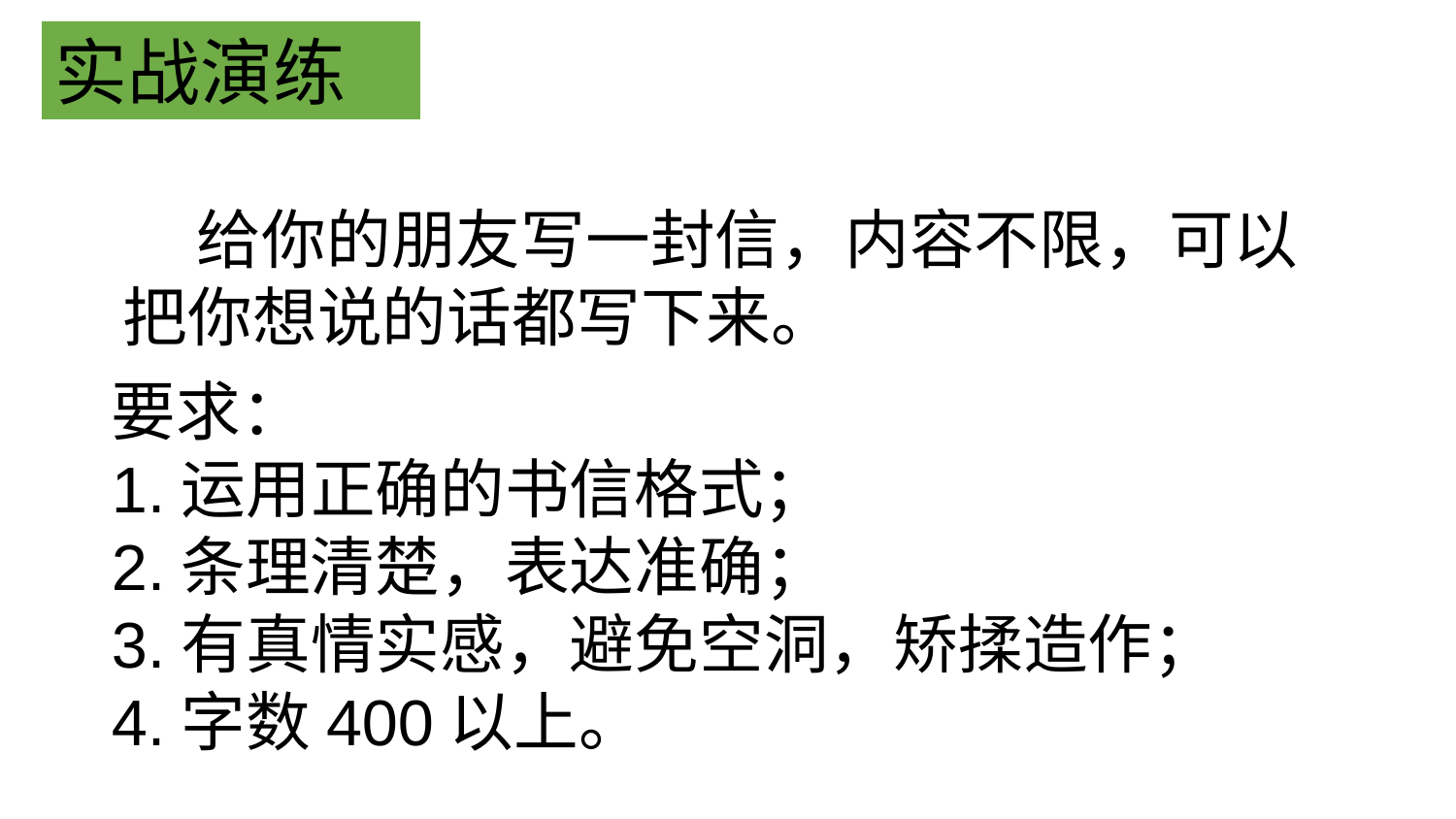

实战演练
    给你的朋友写一封信，内容不限，可以把你想说的话都写下来。
要求：
1.运用正确的书信格式；
2.条理清楚，表达准确；
3.有真情实感，避免空洞，矫揉造作；
4.字数400以上。